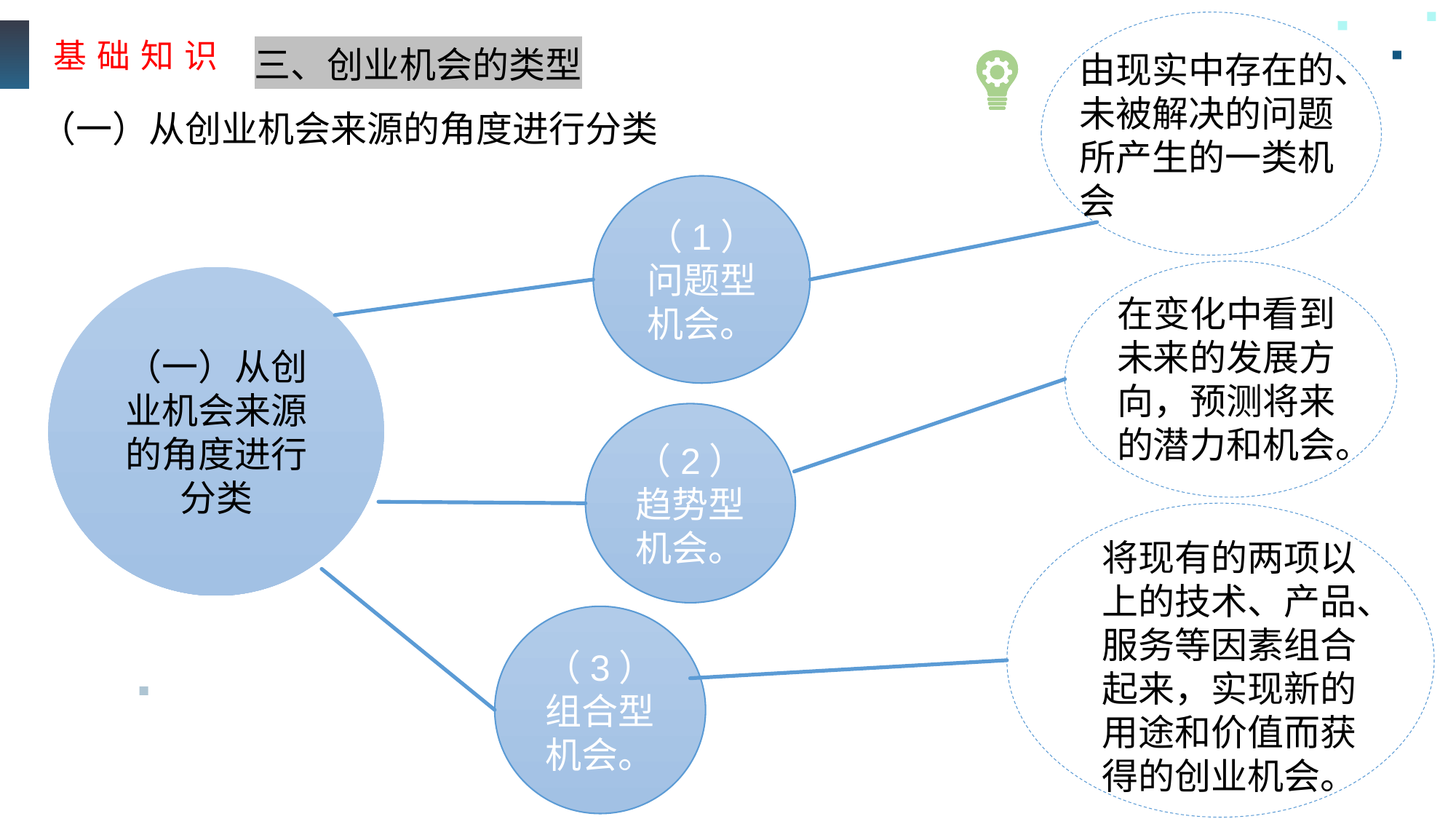

基 础 知 识

三、创业机会的类型
由现实中存在的、未被解决的问题所产生的一类机会

（一）从创业机会来源的角度进行分类
（1）问题型机会。

（一）从创业机会来源的角度进行分类
在变化中看到未来的发展方向，预测将来的潜力和机会。
（2）趋势型机会。

将现有的两项以上的技术、产品、服务等因素组合起来，实现新的用途和价值而获得的创业机会。
（3）组合型机会。